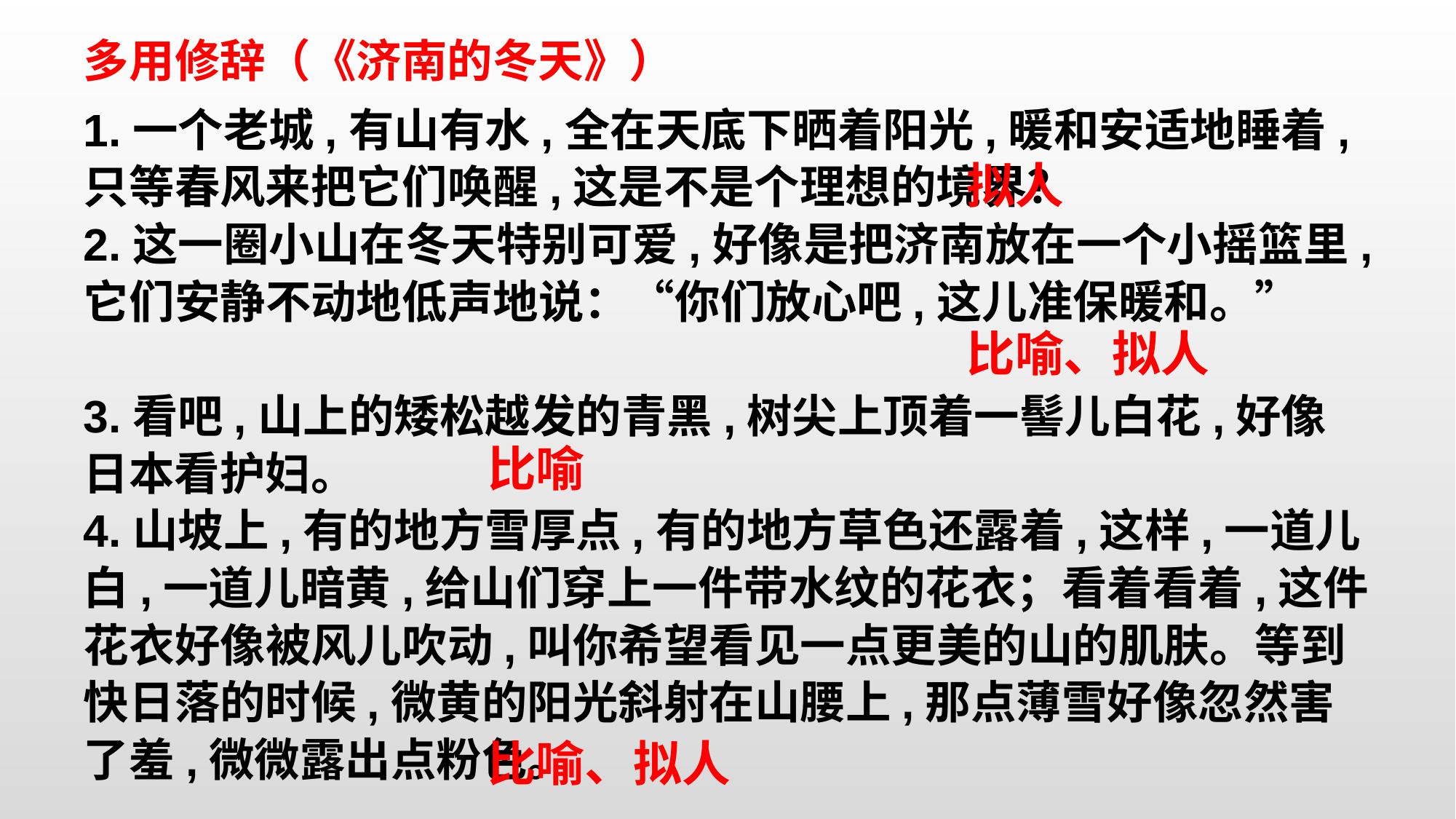

多用修辞（《济南的冬天》）
1.一个老城,有山有水,全在天底下晒着阳光,暖和安适地睡着,只等春风来把它们唤醒,这是不是个理想的境界？
2.这一圈小山在冬天特别可爱,好像是把济南放在一个小摇篮里,它们安静不动地低声地说：“你们放心吧,这儿准保暖和。”

3.看吧,山上的矮松越发的青黑,树尖上顶着一髻儿白花,好像日本看护妇。
4.山坡上,有的地方雪厚点,有的地方草色还露着,这样,一道儿白,一道儿暗黄,给山们穿上一件带水纹的花衣；看着看着,这件花衣好像被风儿吹动,叫你希望看见一点更美的山的肌肤。等到快日落的时候,微黄的阳光斜射在山腰上,那点薄雪好像忽然害了羞,微微露出点粉色。
拟人
比喻、拟人
比喻
比喻、拟人